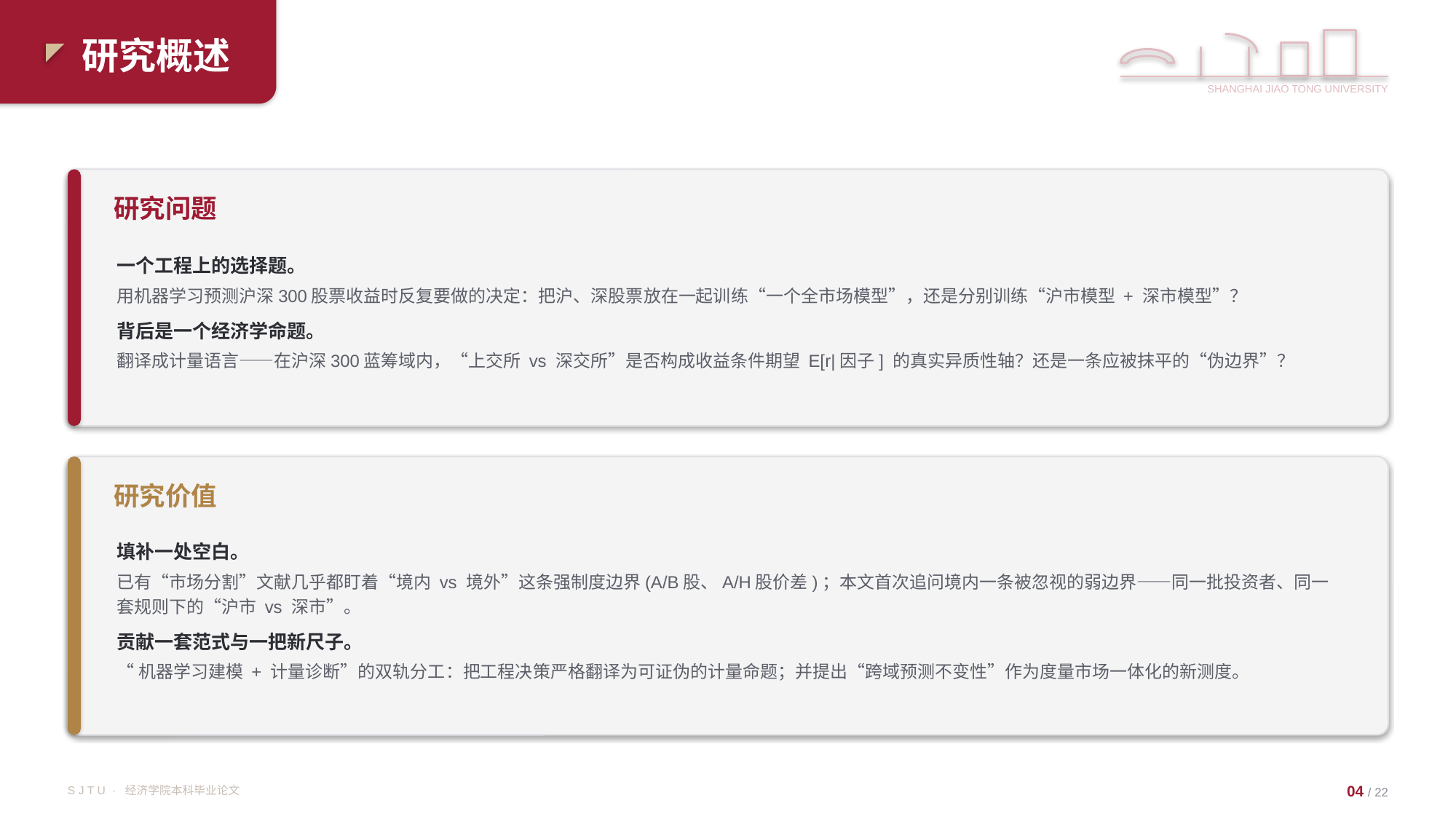

研究概述

SHANGHAI JIAO TONG UNIVERSITY

研究问题
一个工程上的选择题。
用机器学习预测沪深300股票收益时反复要做的决定：把沪、深股票放在一起训练“一个全市场模型”，还是分别训练“沪市模型 + 深市模型”？
背后是一个经济学命题。
翻译成计量语言——在沪深300蓝筹域内，“上交所 vs 深交所”是否构成收益条件期望 E[r|因子] 的真实异质性轴？还是一条应被抹平的“伪边界”？

研究价值
填补一处空白。
已有“市场分割”文献几乎都盯着“境内 vs 境外”这条强制度边界(A/B股、A/H股价差)；本文首次追问境内一条被忽视的弱边界——同一批投资者、同一套规则下的“沪市 vs 深市”。
贡献一套范式与一把新尺子。
“机器学习建模 + 计量诊断”的双轨分工：把工程决策严格翻译为可证伪的计量命题；并提出“跨域预测不变性”作为度量市场一体化的新测度。
S J T U  ·  经济学院本科毕业论文
04 / 22